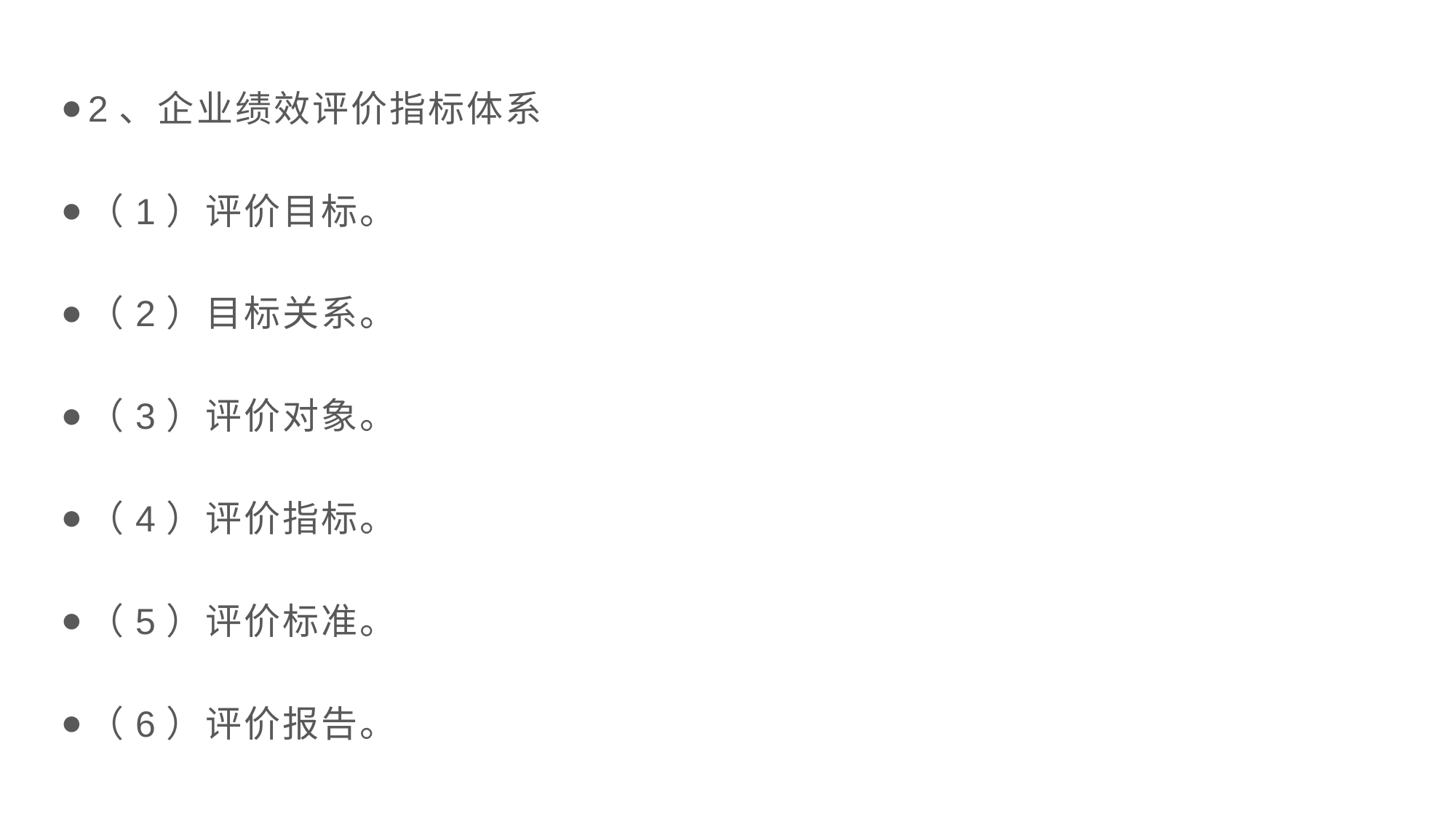

2、企业绩效评价指标体系
（1）评价目标。
（2）目标关系。
（3）评价对象。
（4）评价指标。
（5）评价标准。
（6）评价报告。